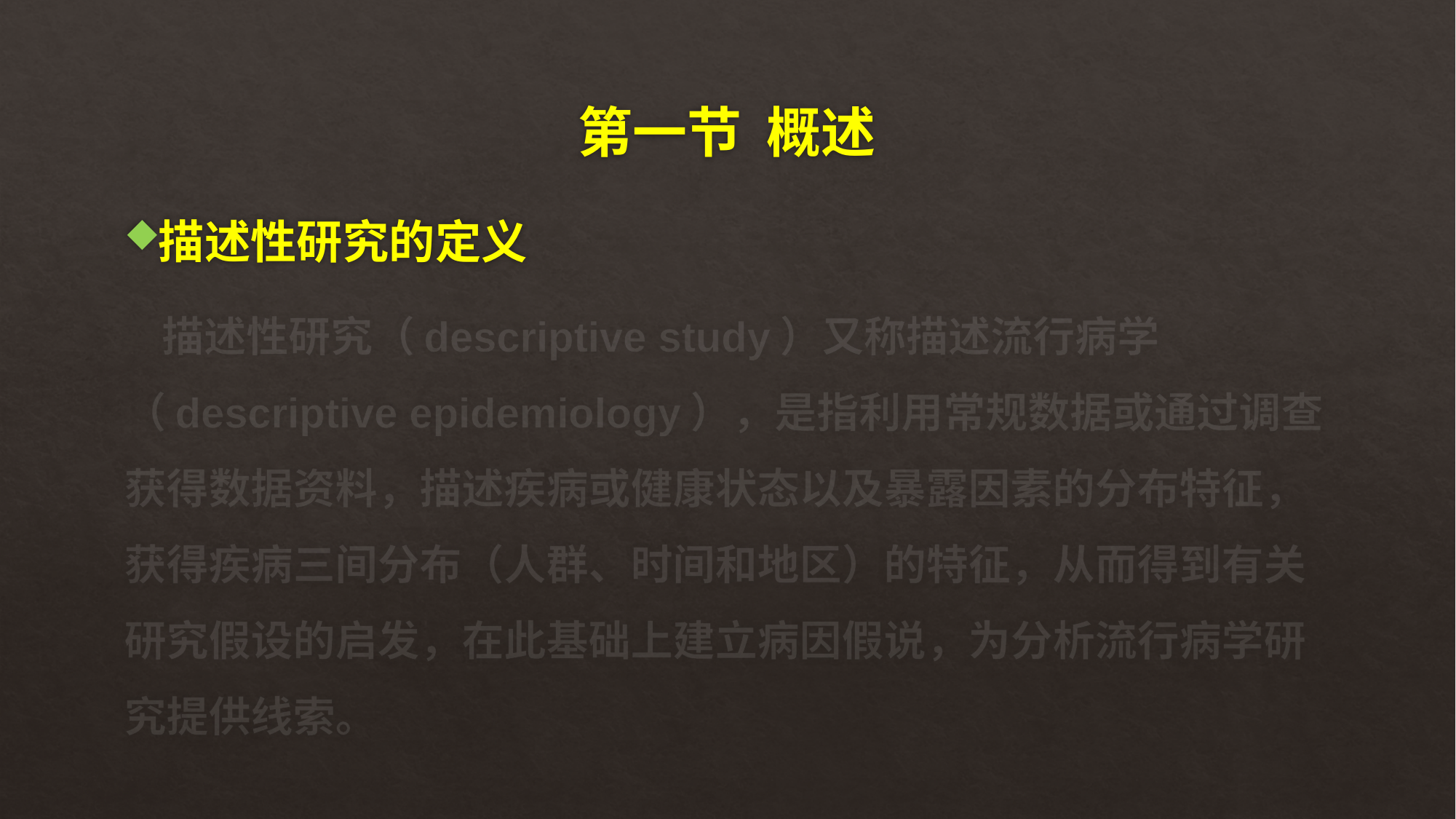

# 第一节  概述
描述性研究的定义
   描述性研究（descriptive study）又称描述流行病学（descriptive epidemiology），是指利用常规数据或通过调查获得数据资料，描述疾病或健康状态以及暴露因素的分布特征，获得疾病三间分布（人群、时间和地区）的特征，从而得到有关研究假设的启发，在此基础上建立病因假说，为分析流行病学研究提供线索。